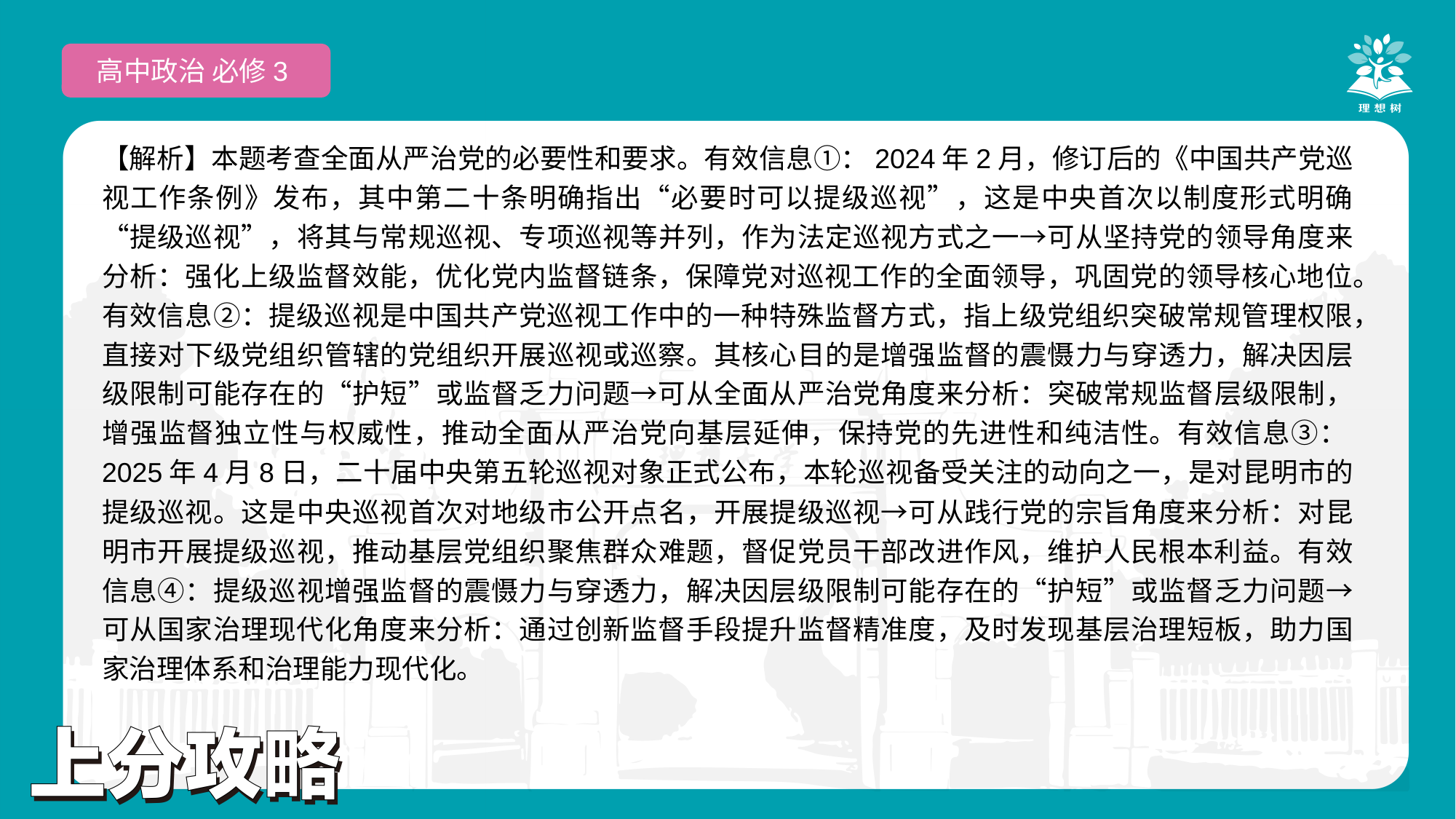

高中政治 必修3
【解析】本题考查全面从严治党的必要性和要求。有效信息①：2024年2月，修订后的《中国共产党巡视工作条例》发布，其中第二十条明确指出“必要时可以提级巡视”，这是中央首次以制度形式明确“提级巡视”，将其与常规巡视、专项巡视等并列，作为法定巡视方式之一→可从坚持党的领导角度来分析：强化上级监督效能，优化党内监督链条，保障党对巡视工作的全面领导，巩固党的领导核心地位。有效信息②：提级巡视是中国共产党巡视工作中的一种特殊监督方式，指上级党组织突破常规管理权限，直接对下级党组织管辖的党组织开展巡视或巡察。其核心目的是增强监督的震慑力与穿透力，解决因层级限制可能存在的“护短”或监督乏力问题→可从全面从严治党角度来分析：突破常规监督层级限制，增强监督独立性与权威性，推动全面从严治党向基层延伸，保持党的先进性和纯洁性。有效信息③：2025年4月8日，二十届中央第五轮巡视对象正式公布，本轮巡视备受关注的动向之一，是对昆明市的提级巡视。这是中央巡视首次对地级市公开点名，开展提级巡视→可从践行党的宗旨角度来分析：对昆明市开展提级巡视，推动基层党组织聚焦群众难题，督促党员干部改进作风，维护人民根本利益。有效信息④：提级巡视增强监督的震慑力与穿透力，解决因层级限制可能存在的“护短”或监督乏力问题→可从国家治理现代化角度来分析：通过创新监督手段提升监督精准度，及时发现基层治理短板，助力国家治理体系和治理能力现代化。